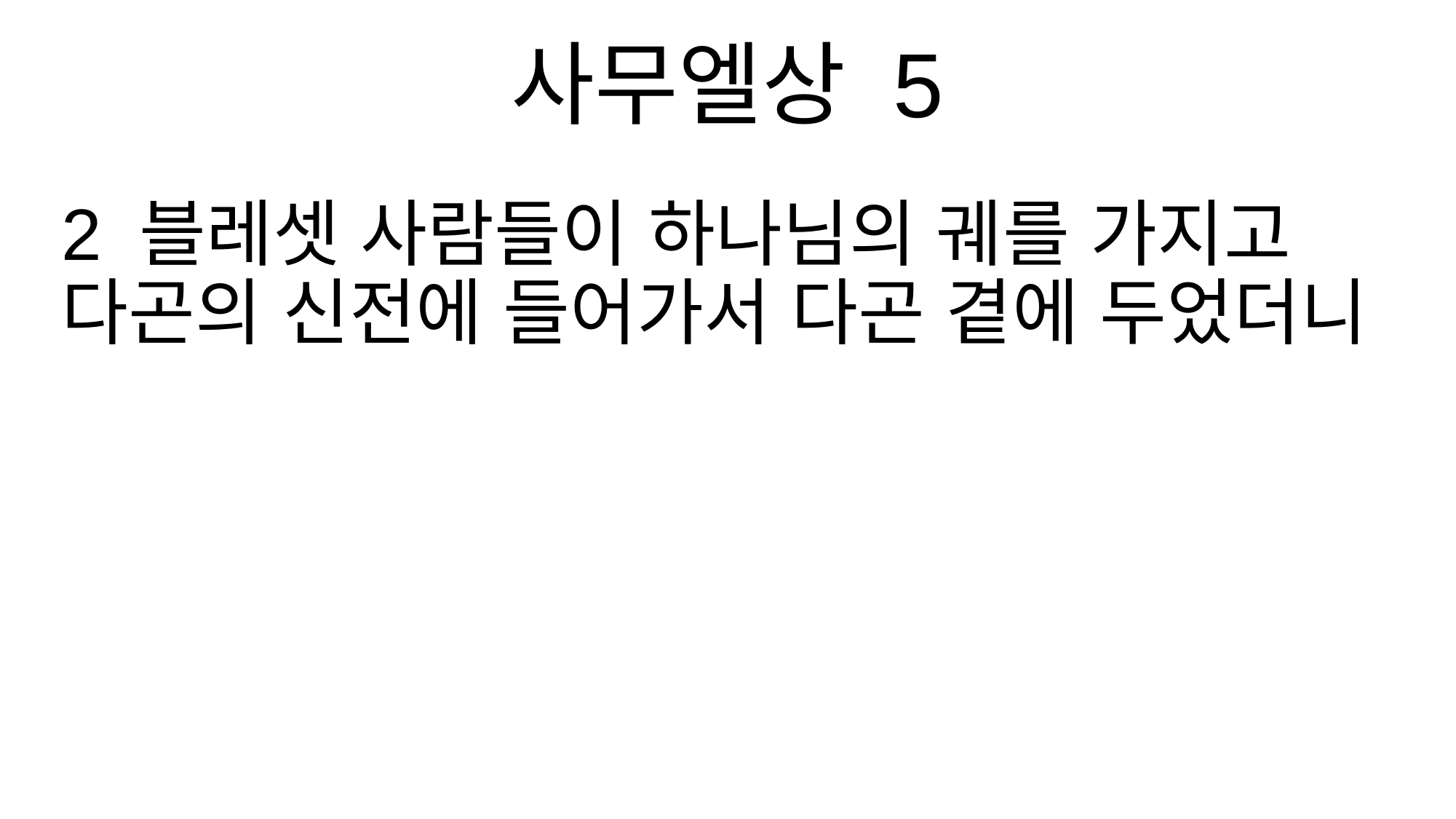

사무엘상 5
2 블레셋 사람들이 하나님의 궤를 가지고 다곤의 신전에 들어가서 다곤 곁에 두었더니